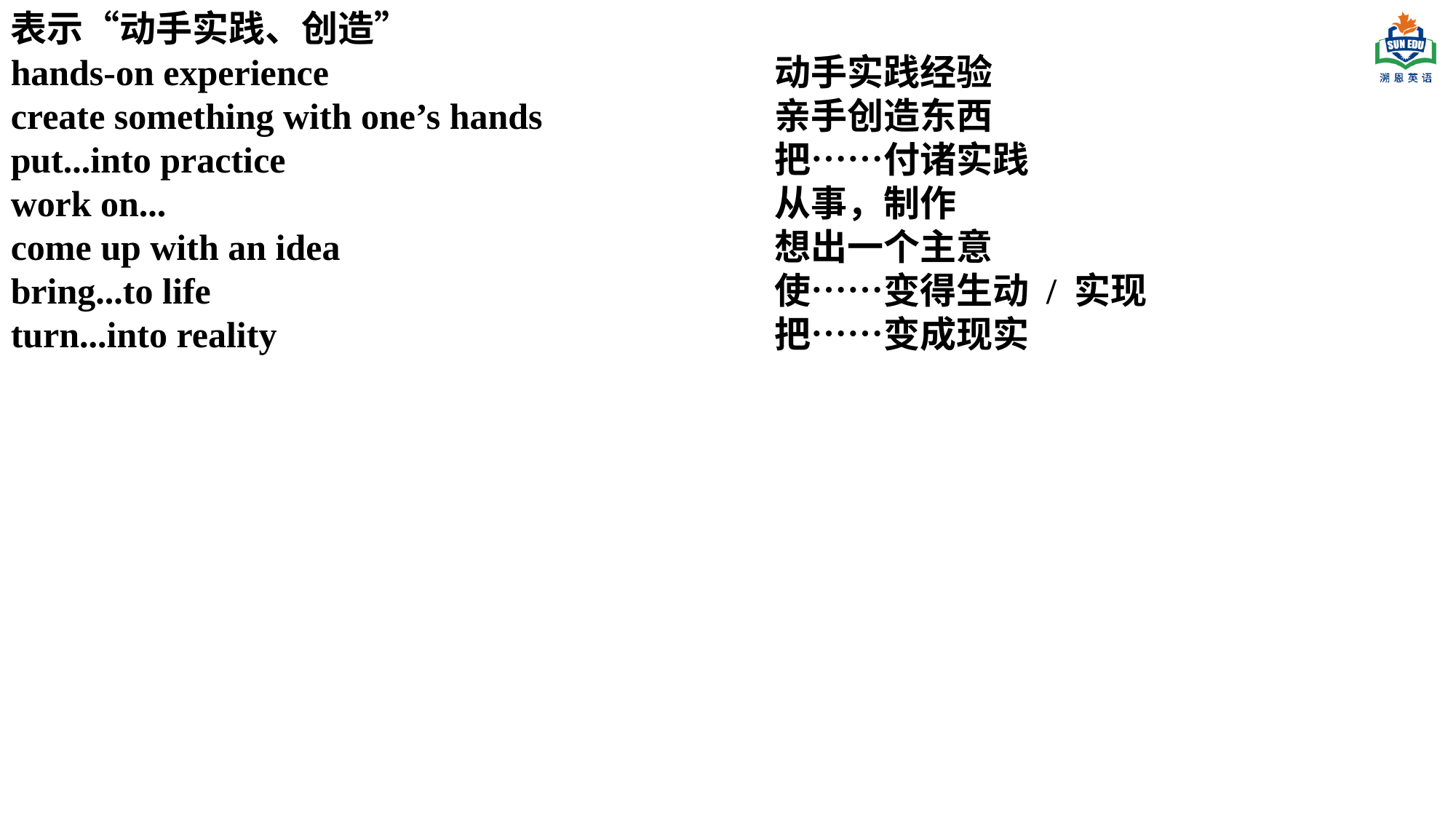

表示“动手实践、创造”
hands-on experience 				动手实践经验
create something with one’s hands 			亲手创造东西
put...into practice 					把……付诸实践
work on... 						从事，制作
come up with an idea 				想出一个主意
bring...to life 						使……变得生动 / 实现
turn...into reality 					把……变成现实